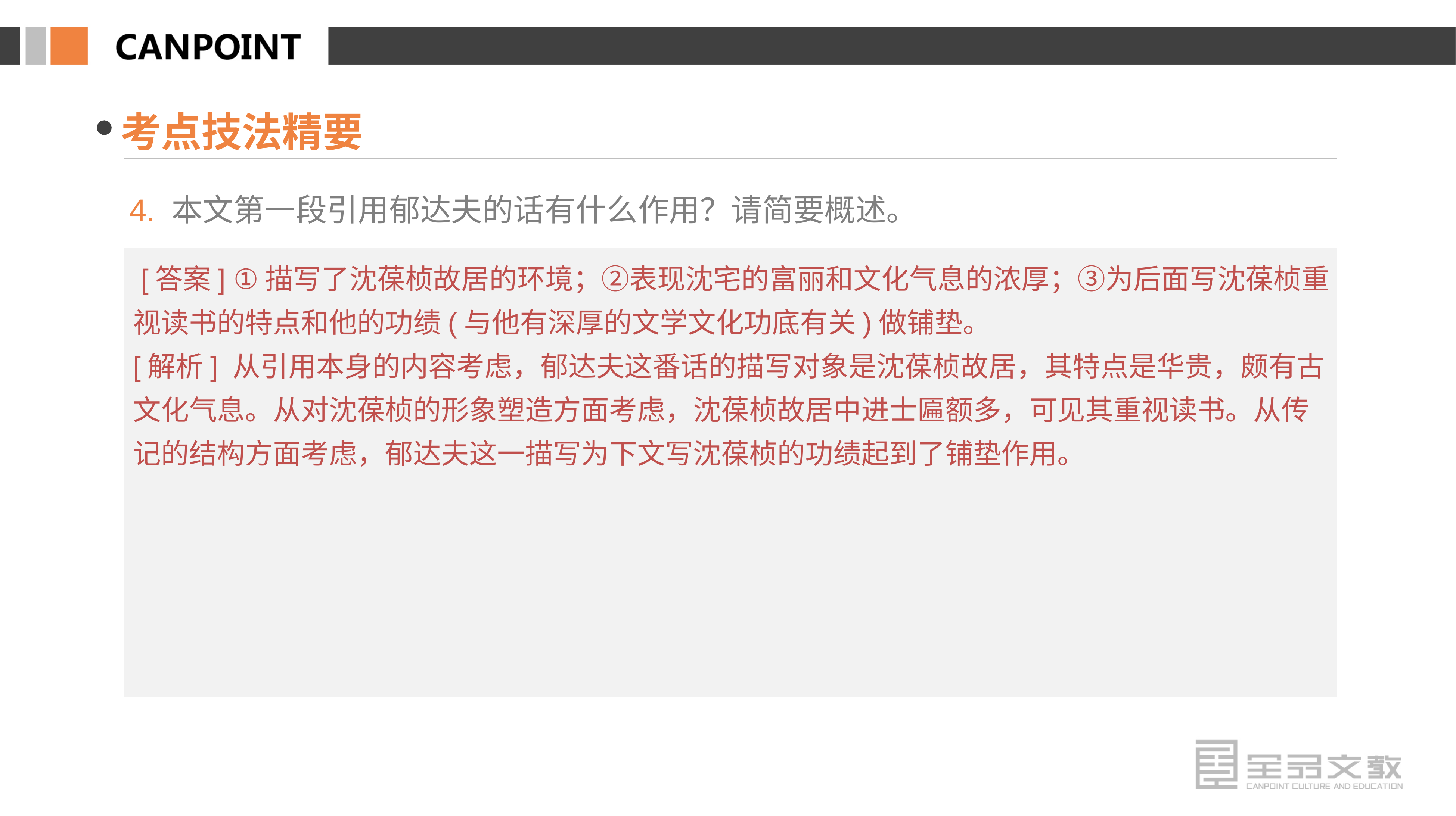

考点技法精要

4. 本文第一段引用郁达夫的话有什么作用？请简要概述。

 [答案] ①描写了沈葆桢故居的环境；②表现沈宅的富丽和文化气息的浓厚；③为后面写沈葆桢重视读书的特点和他的功绩(与他有深厚的文学文化功底有关)做铺垫。
[解析] 从引用本身的内容考虑，郁达夫这番话的描写对象是沈葆桢故居，其特点是华贵，颇有古文化气息。从对沈葆桢的形象塑造方面考虑，沈葆桢故居中进士匾额多，可见其重视读书。从传记的结构方面考虑，郁达夫这一描写为下文写沈葆桢的功绩起到了铺垫作用。